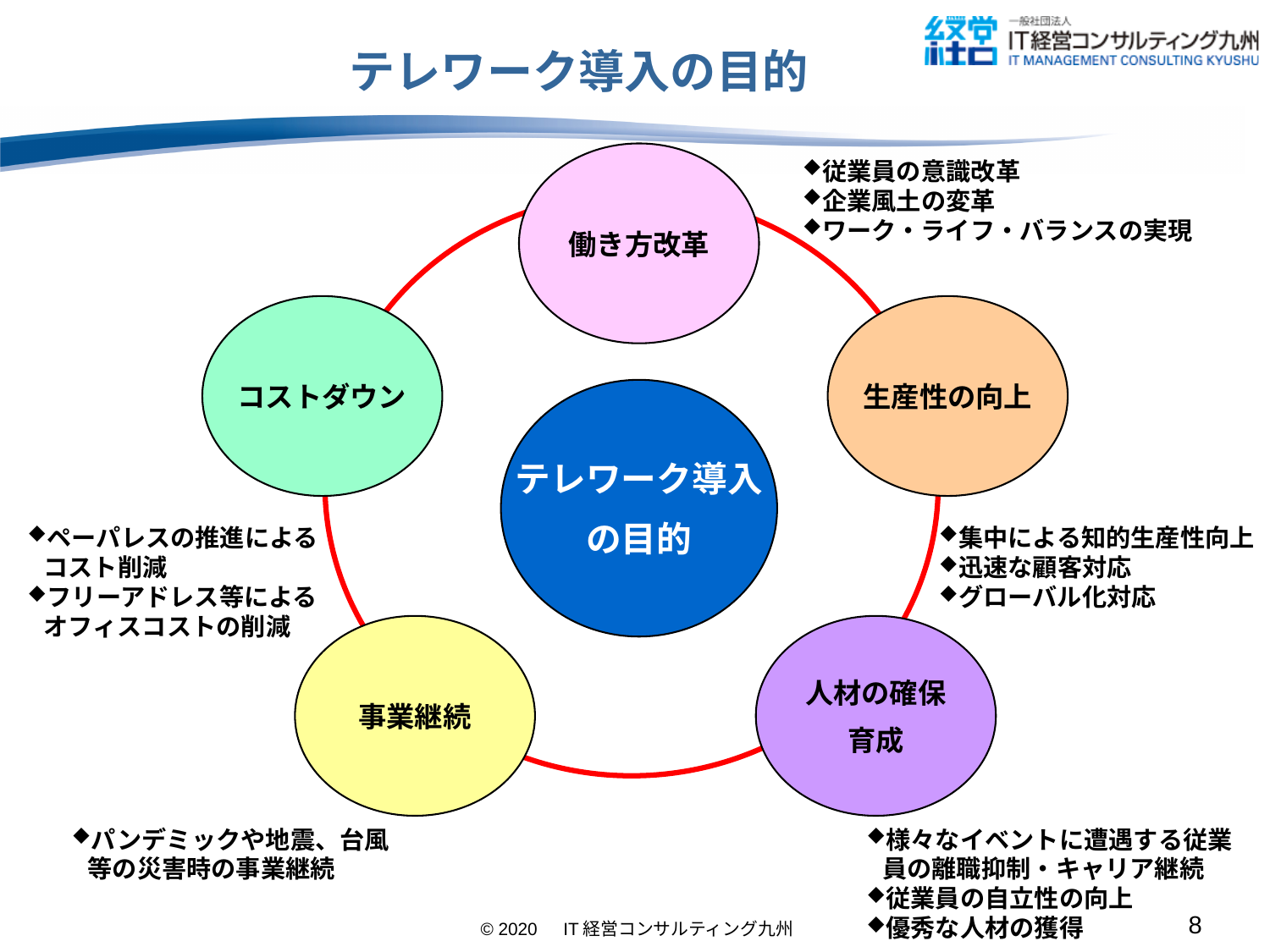

# テレワーク導入の目的
働き方改革
従業員の意識改革
企業風土の変革
ワーク・ライフ・バランスの実現

コストダウン
生産性の向上
テレワーク導入
の目的
ペーパレスの推進によるコスト削減
フリーアドレス等による
オフィスコストの削減
集中による知的生産性向上
迅速な顧客対応
グローバル化対応

事業継続
人材の確保
育成
パンデミックや地震、台風等の災害時の事業継続
様々なイベントに遭遇する従業員の離職抑制・キャリア継続
従業員の自立性の向上
優秀な人材の獲得
8